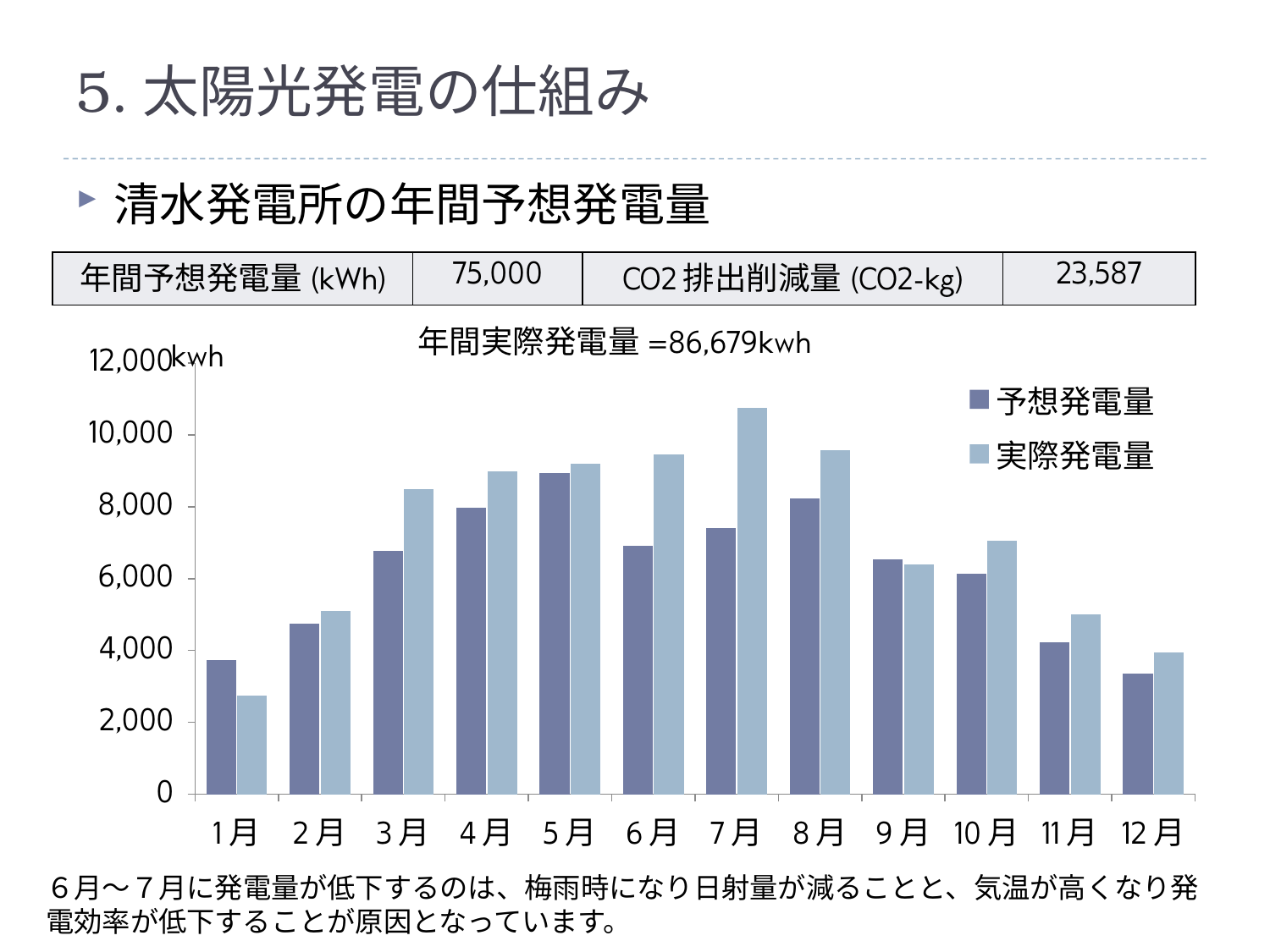

# 5.太陽光発電の仕組み
清水発電所の年間予想発電量
| 年間予想発電量(kWh) | 75,000 | CO2排出削減量(CO2-kg) | 23,587 |
| --- | --- | --- | --- |
年間実際発電量=86,679kwh

### Chart

| Category | 予想発電量 | 実際発電量 |
|---|---|---|
| 1月 | 3742.34739408 | 2744.0 |
| 2月 | 4747.03540416 | 5105.0 |
| 3月 | 6779.17027944 | 8478.0 |
| 4月 | 7980.9917544 | 8987.0 |
| 5月 | 8942.32432872 | 9183.0 |
| 6月 | 6913.4145408 | 9464.0 |
| 7月 | 7398.35040384 | 10758.0 |
| 8月 | 8234.52759936 | 9578.0 |
| 9月 | 6541.79652 | 6386.0 |
| 10月 | 6141.81238992 | 7056.0 |
| 11月 | 4224.1314672 | 5001.0 |
| 12月 | 3353.79766464 | 3939.0 |
６月～７月に発電量が低下するのは、梅雨時になり日射量が減ることと、気温が高くなり発電効率が低下することが原因となっています。